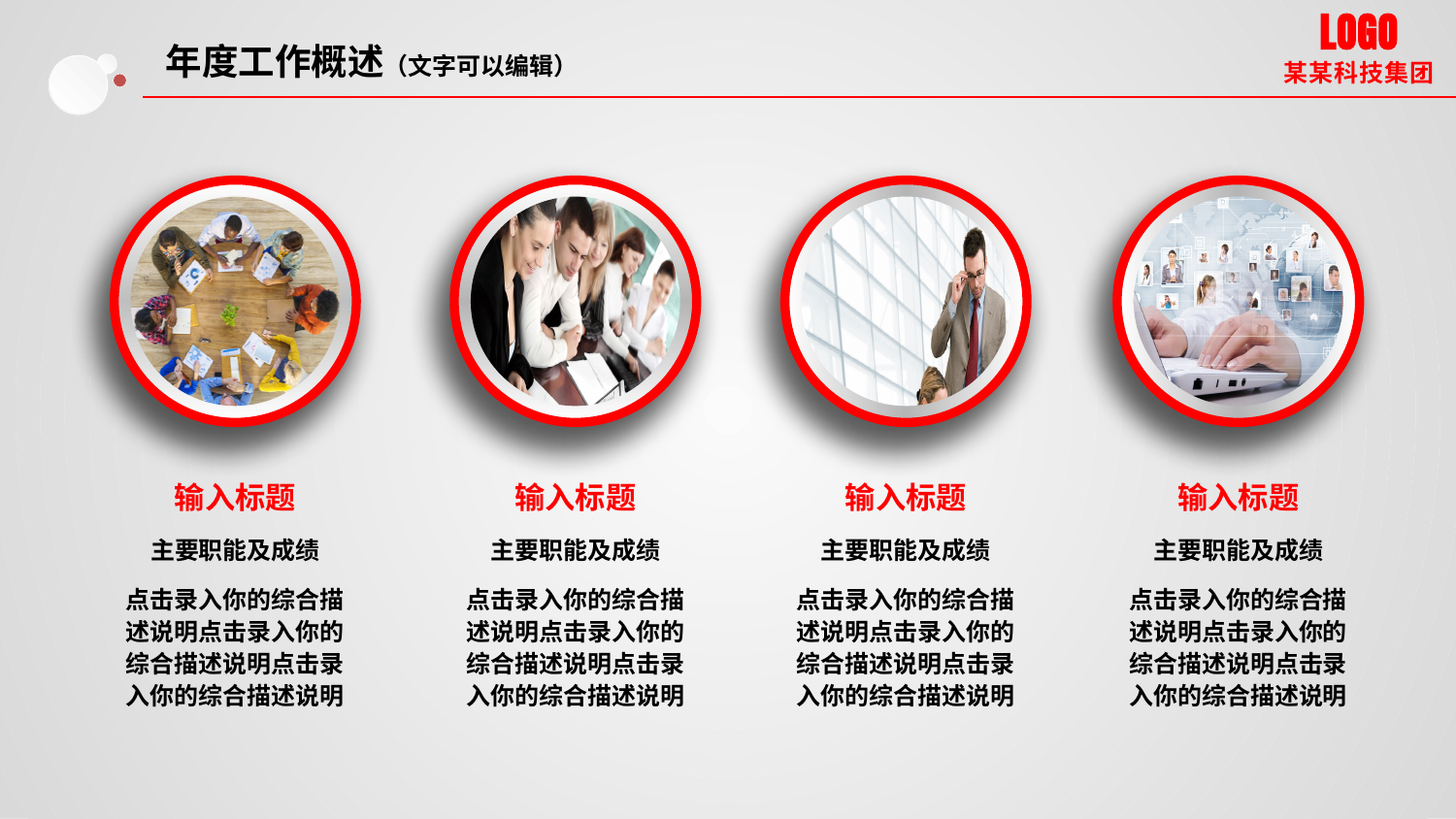

年度工作概述（文字可以编辑）

输入标题
输入标题
输入标题
输入标题
主要职能及成绩
主要职能及成绩
主要职能及成绩
主要职能及成绩
点击录入你的综合描述说明点击录入你的综合描述说明点击录入你的综合描述说明
点击录入你的综合描述说明点击录入你的综合描述说明点击录入你的综合描述说明
点击录入你的综合描述说明点击录入你的综合描述说明点击录入你的综合描述说明
点击录入你的综合描述说明点击录入你的综合描述说明点击录入你的综合描述说明